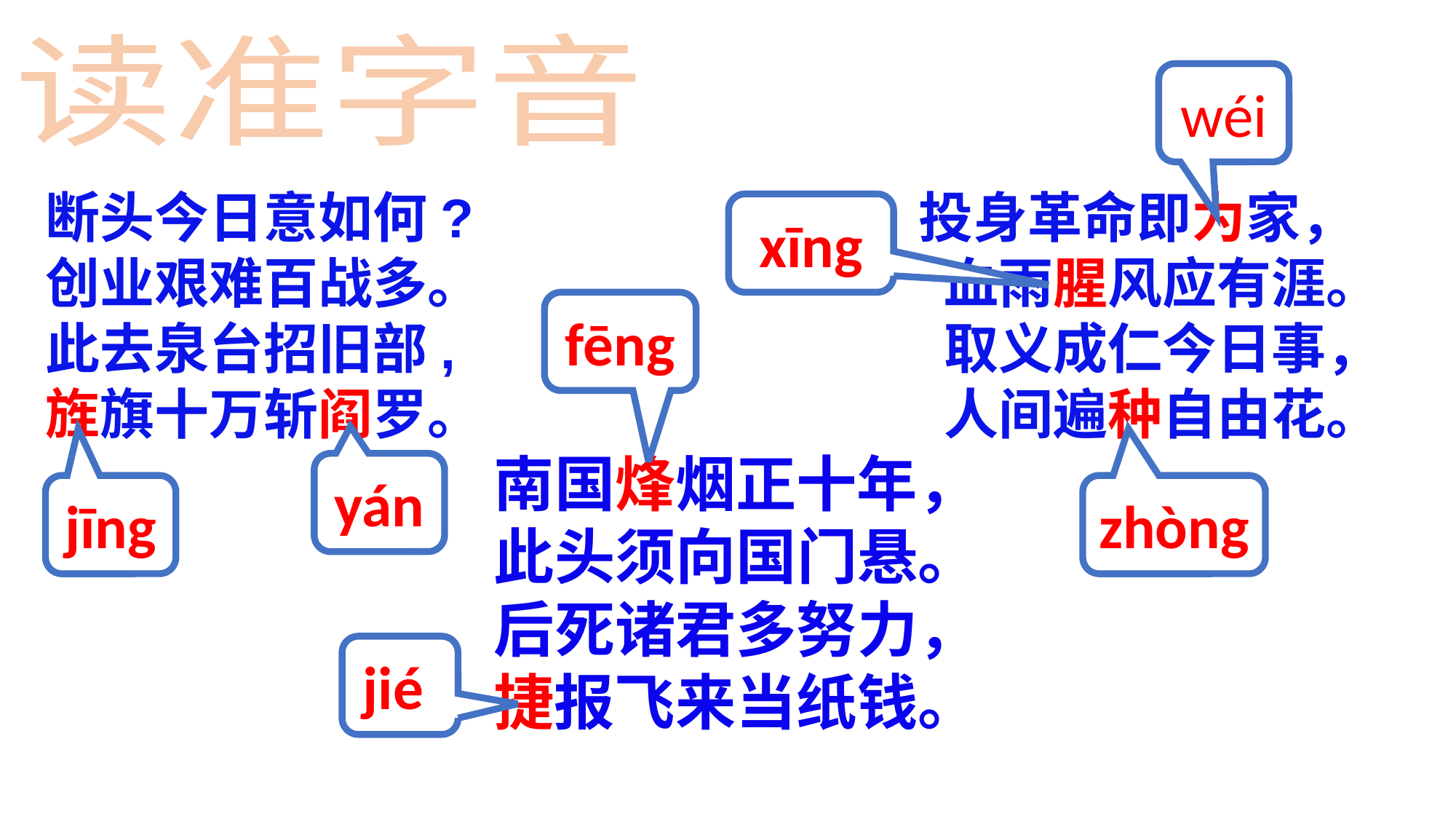

读准字音
wéi
投身革命即为家，
 血雨腥风应有涯。
 取义成仁今日事，
 人间遍种自由花。
断头今日意如何? 创业艰难百战多。 此去泉台招旧部, 旌旗十万斩阎罗。
 xīng
fēng
南国烽烟正十年，
此头须向国门悬。
后死诸君多努力，
捷报飞来当纸钱。
yán
jīng
zhòng
jié